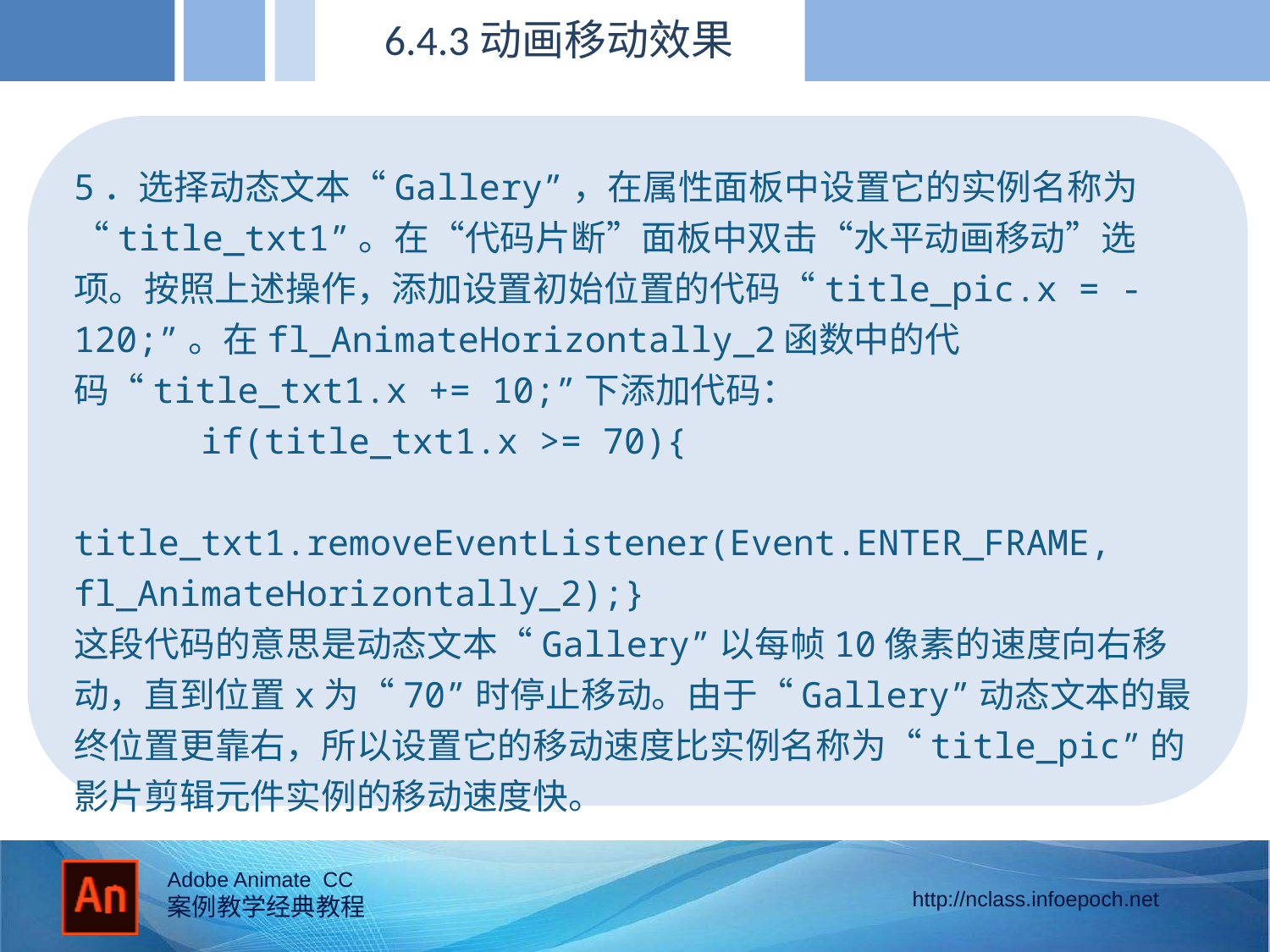

6.4.3动画移动效果
5．选择动态文本“Gallery”，在属性面板中设置它的实例名称为“title_txt1”。在“代码片断”面板中双击“水平动画移动”选项。按照上述操作，添加设置初始位置的代码“title_pic.x = -120;”。在fl_AnimateHorizontally_2函数中的代码“title_txt1.x += 10;”下添加代码：
	if(title_txt1.x >= 70){
		title_txt1.removeEventListener(Event.ENTER_FRAME, fl_AnimateHorizontally_2);}
这段代码的意思是动态文本“Gallery”以每帧10像素的速度向右移动，直到位置x为“70”时停止移动。由于“Gallery”动态文本的最终位置更靠右，所以设置它的移动速度比实例名称为“title_pic”的影片剪辑元件实例的移动速度快。